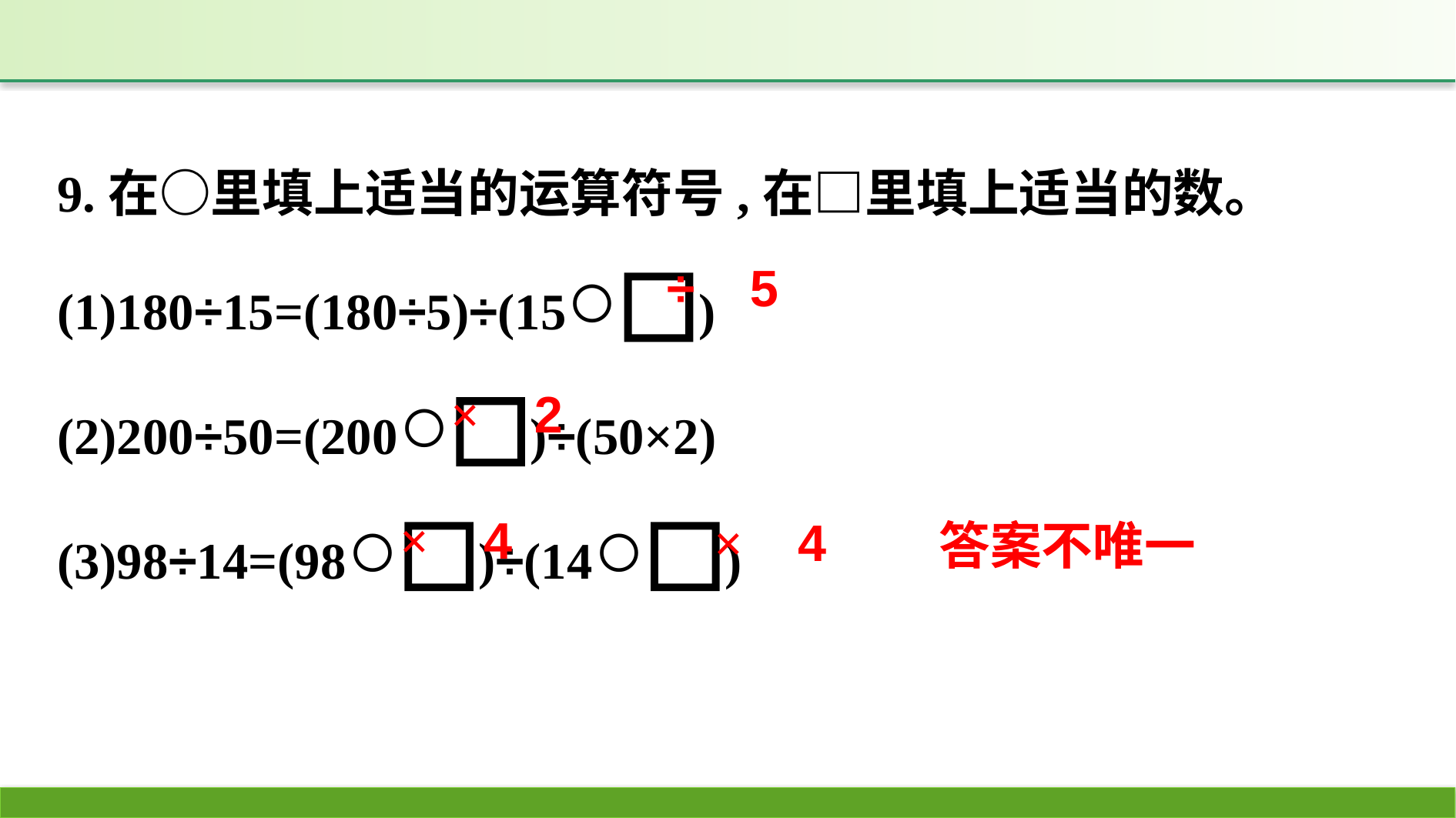

9.在○里填上适当的运算符号,在□里填上适当的数。
(1)180÷15=(180÷5)÷(15○□)
(2)200÷50=(200○□)÷(50×2)
(3)98÷14=(98○□)÷(14○□)
÷
5
×
2
×
4
×
4
答案不唯一